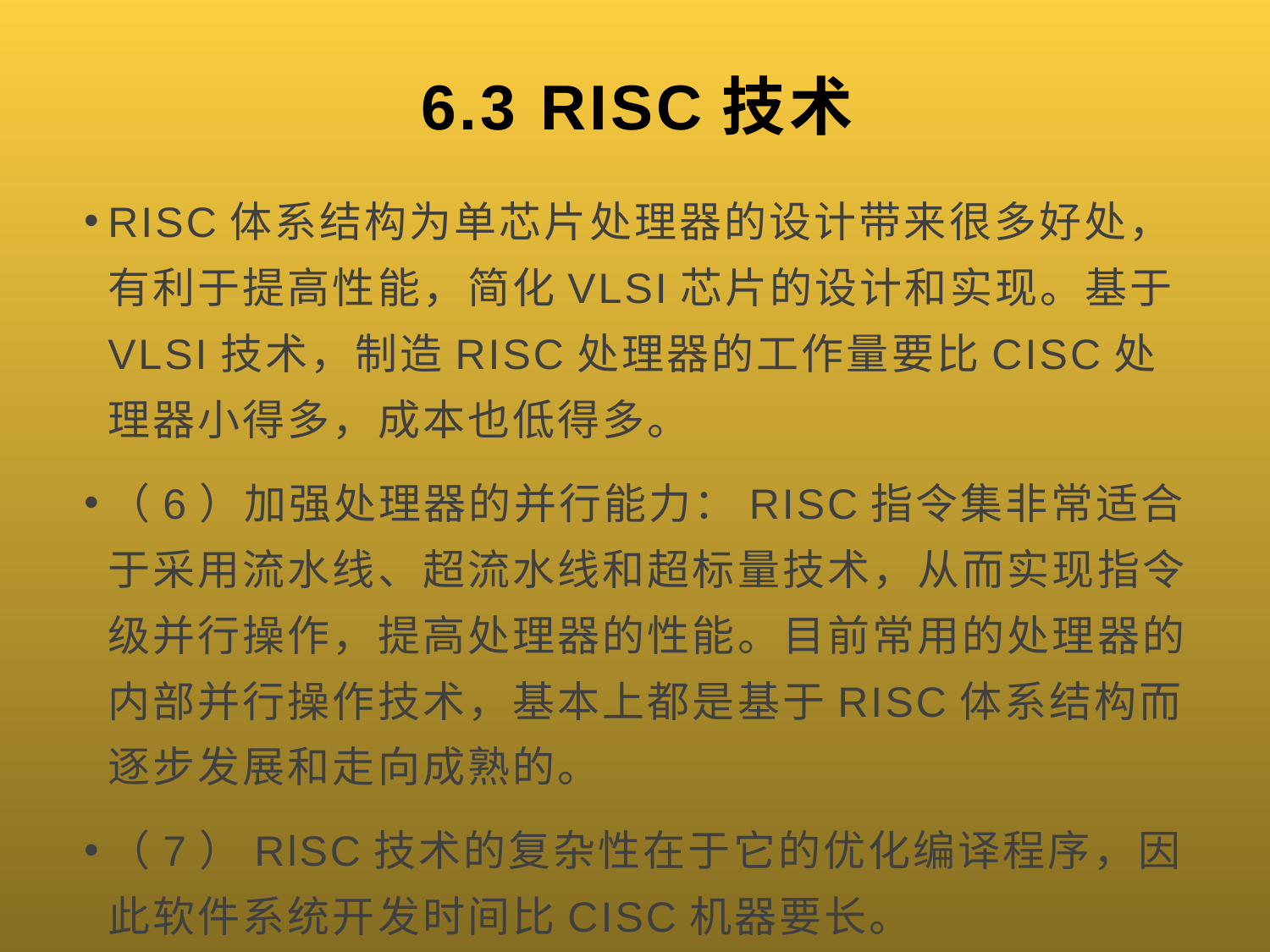

# 6.3 RISC技术
RISC体系结构为单芯片处理器的设计带来很多好处，有利于提高性能，简化VLSI芯片的设计和实现。基于VLSI技术，制造RISC处理器的工作量要比CISC处理器小得多，成本也低得多。
（6）加强处理器的并行能力：RISC指令集非常适合于采用流水线、超流水线和超标量技术，从而实现指令级并行操作，提高处理器的性能。目前常用的处理器的内部并行操作技术，基本上都是基于RISC体系结构而逐步发展和走向成熟的。
（7）RlSC技术的复杂性在于它的优化编译程序，因此软件系统开发时间比CISC机器要长。